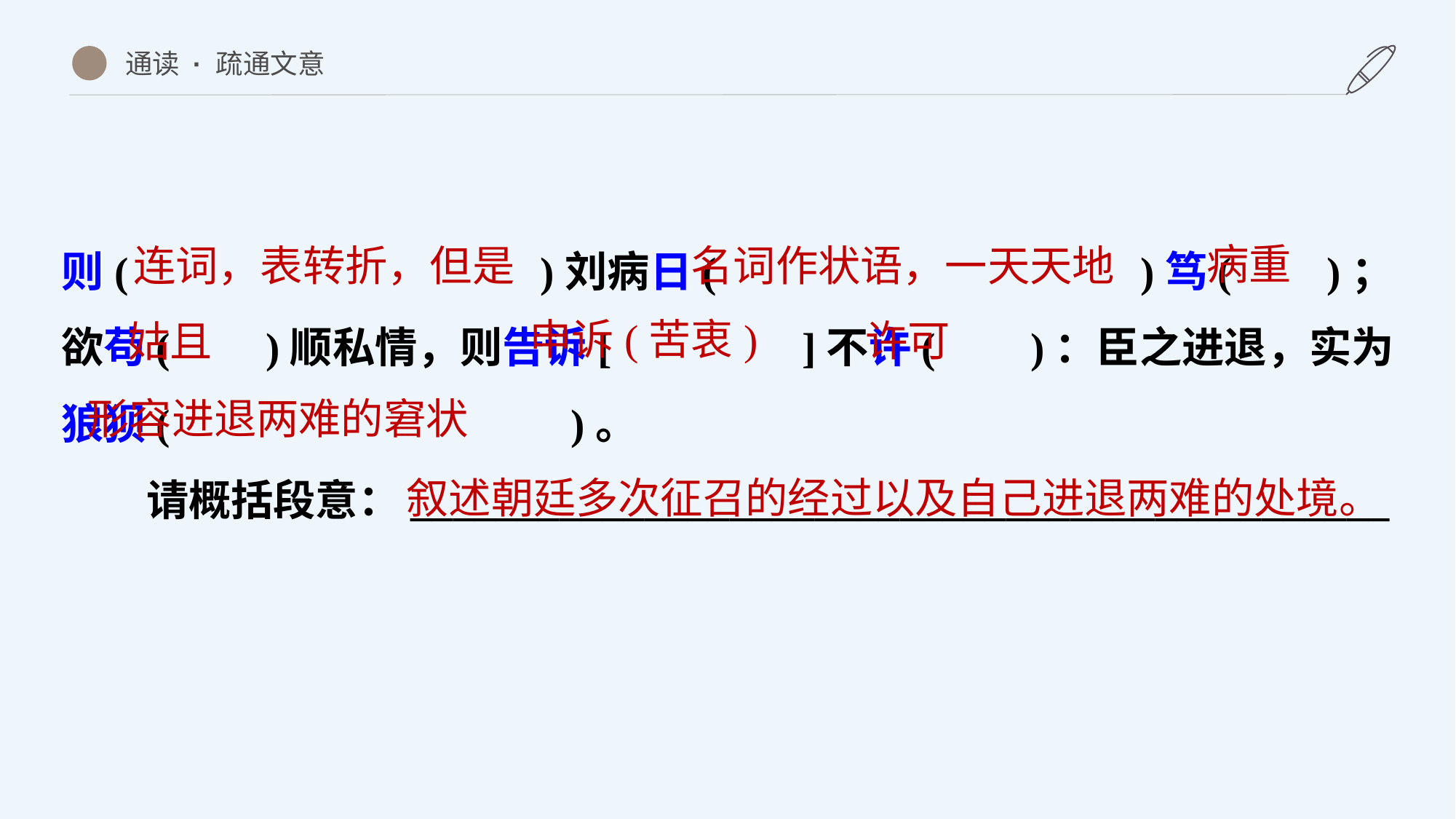

通读 · 疏通文意

则(                                    )刘病日(                                        )笃(         )；欲苟(         )顺私情，则告诉[                  ]不许(         )：臣之进退，实为狼狈(                                      )。
请概括段意：______________________________________________
病重
连词，表转折，但是
名词作状语，一天天地
申诉(苦衷)
许可
姑且
形容进退两难的窘状
叙述朝廷多次征召的经过以及自己进退两难的处境。